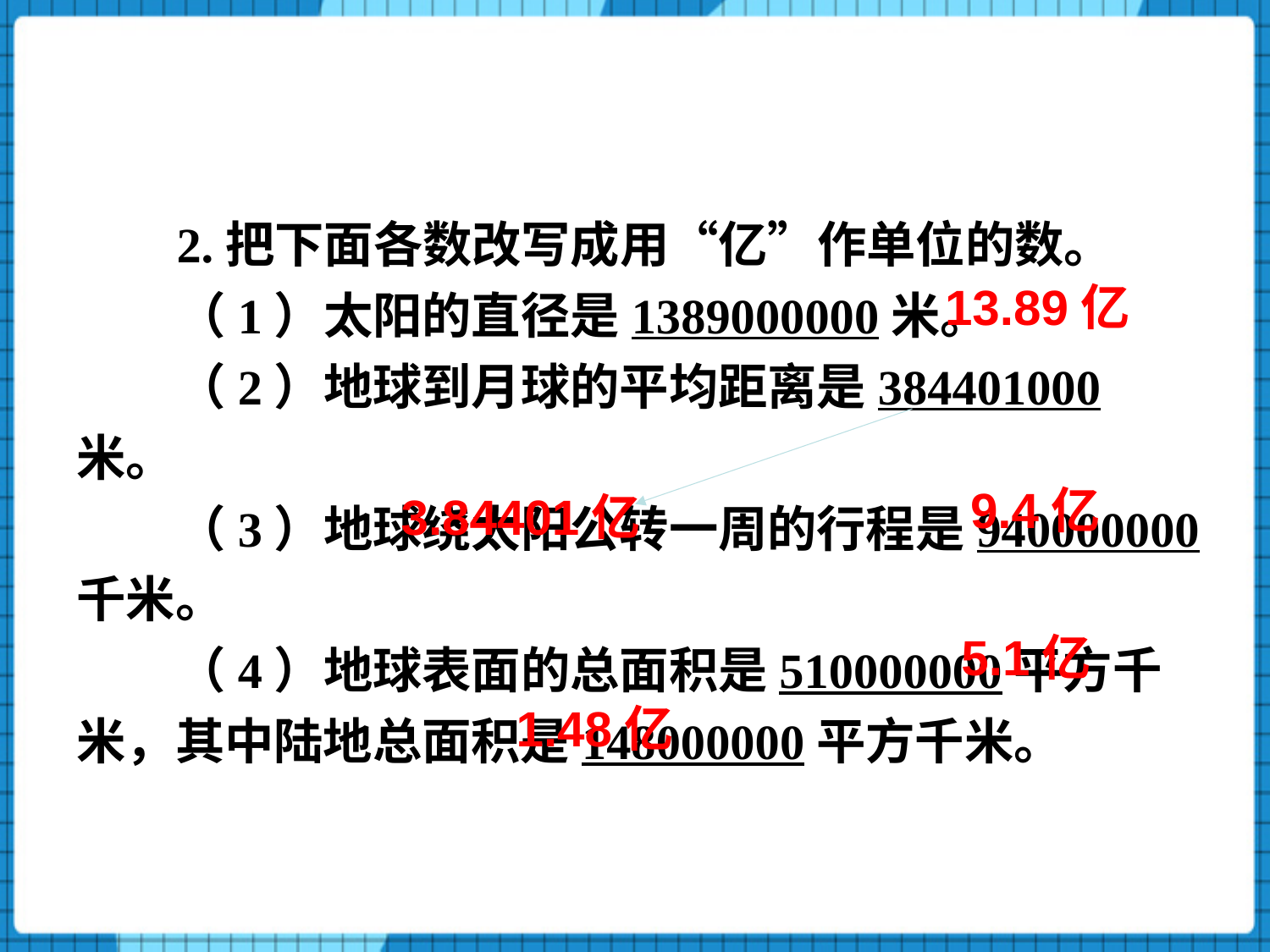

2.把下面各数改写成用“亿”作单位的数。
（1）太阳的直径是1389000000米。
（2）地球到月球的平均距离是384401000米。
（3）地球绕太阳公转一周的行程是940000000千米。
（4）地球表面的总面积是510000000平方千米，其中陆地总面积是148000000平方千米。
13.89亿
9.4亿
3.84401亿
5.1亿
1.48亿